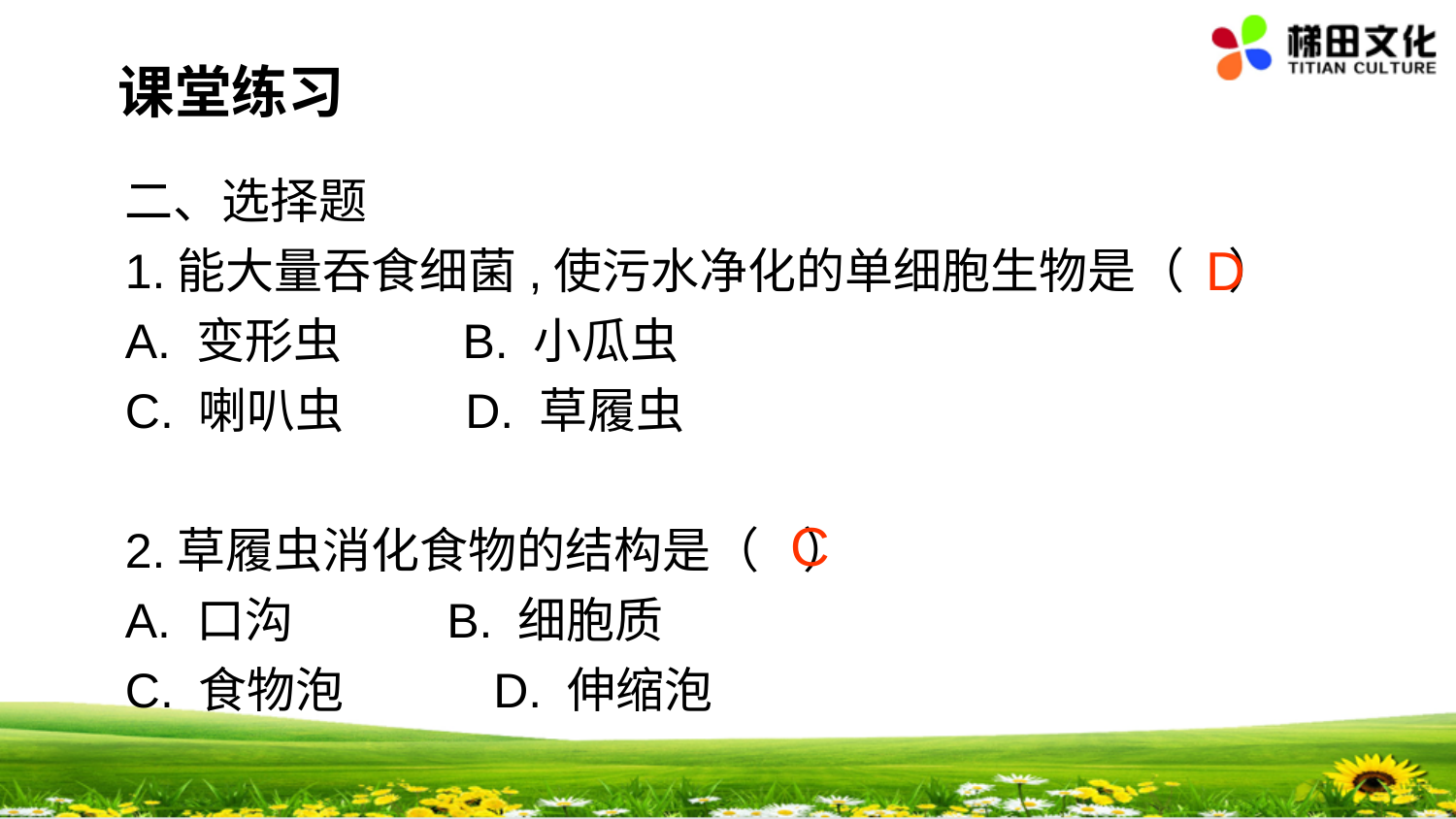

课堂练习
二、选择题
1.能大量吞食细菌,使污水净化的单细胞生物是（    ）
A. 变形虫          B. 小瓜虫
C. 喇叭虫          D. 草履虫

2.草履虫消化食物的结构是（    ）
A. 口沟             B. 细胞质
C. 食物泡	      D. 伸缩泡
D
C